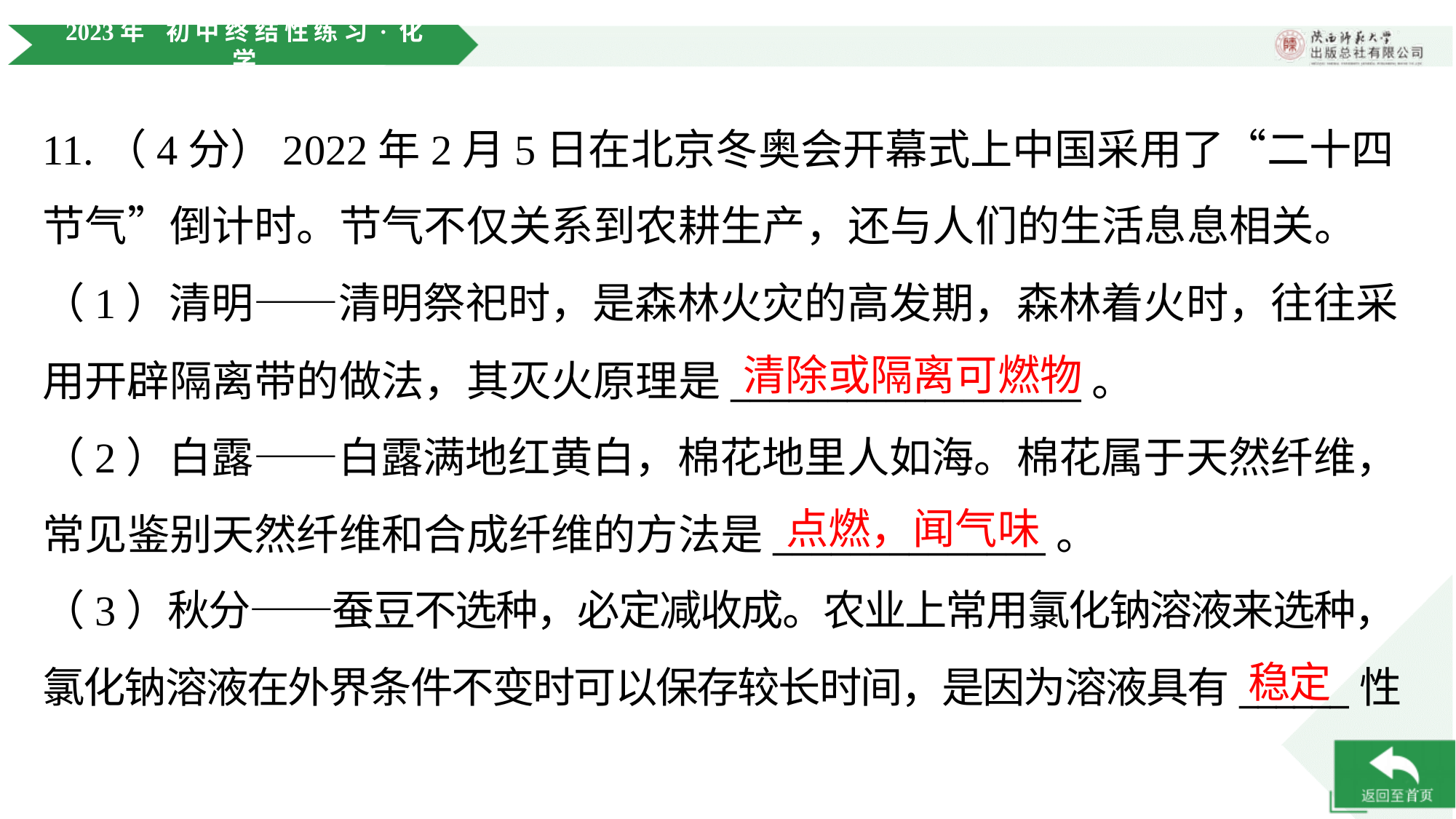

11.（4分）2022年2月5日在北京冬奥会开幕式上中国采用了“二十四节气”倒计时。节气不仅关系到农耕生产，还与人们的生活息息相关。
（1）清明——清明祭祀时，是森林火灾的高发期，森林着火时，往往采
用开辟隔离带的做法，其灭火原理是__________________。
清除或隔离可燃物
（2）白露——白露满地红黄白，棉花地里人如海。棉花属于天然纤维，
常见鉴别天然纤维和合成纤维的方法是______________。
点燃，闻气味
（3）秋分——蚕豆不选种，必定减收成。农业上常用氯化钠溶液来选种，
氯化钠溶液在外界条件不变时可以保存较长时间，是因为溶液具有______性
稳定